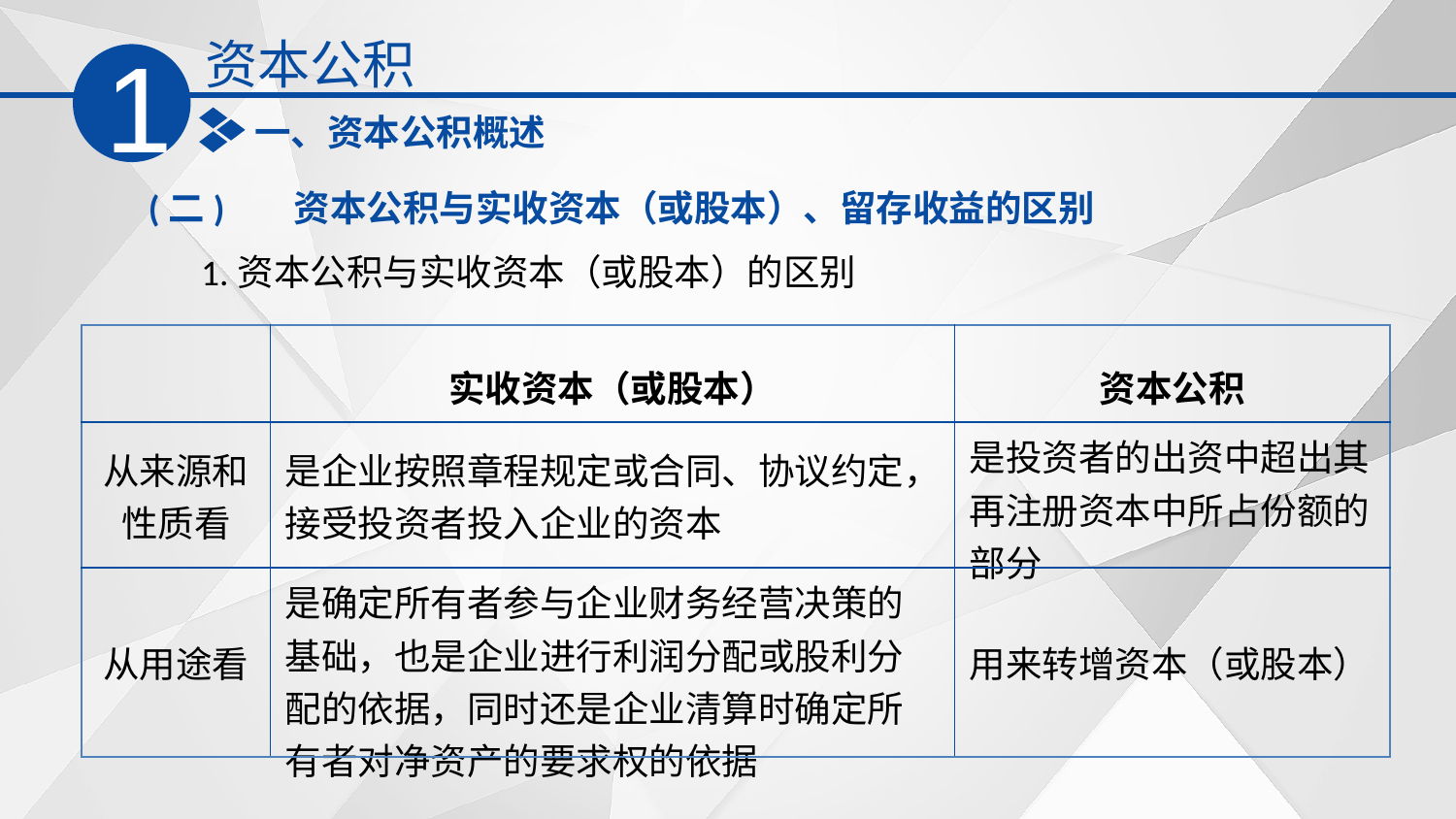

资本公积
1

一、资本公积概述

(二)	资本公积与实收资本（或股本）、留存收益的区别
1.资本公积与实收资本（或股本）的区别
|  | 实收资本（或股本） | 资本公积 |
| --- | --- | --- |
| 从来源和性质看 | 是企业按照章程规定或合同、协议约定，接受投资者投入企业的资本 | 是投资者的出资中超出其再注册资本中所占份额的部分 |
| 从用途看 | 是确定所有者参与企业财务经营决策的基础，也是企业进行利润分配或股利分配的依据，同时还是企业清算时确定所有者对净资产的要求权的依据 | 用来转增资本（或股本） |